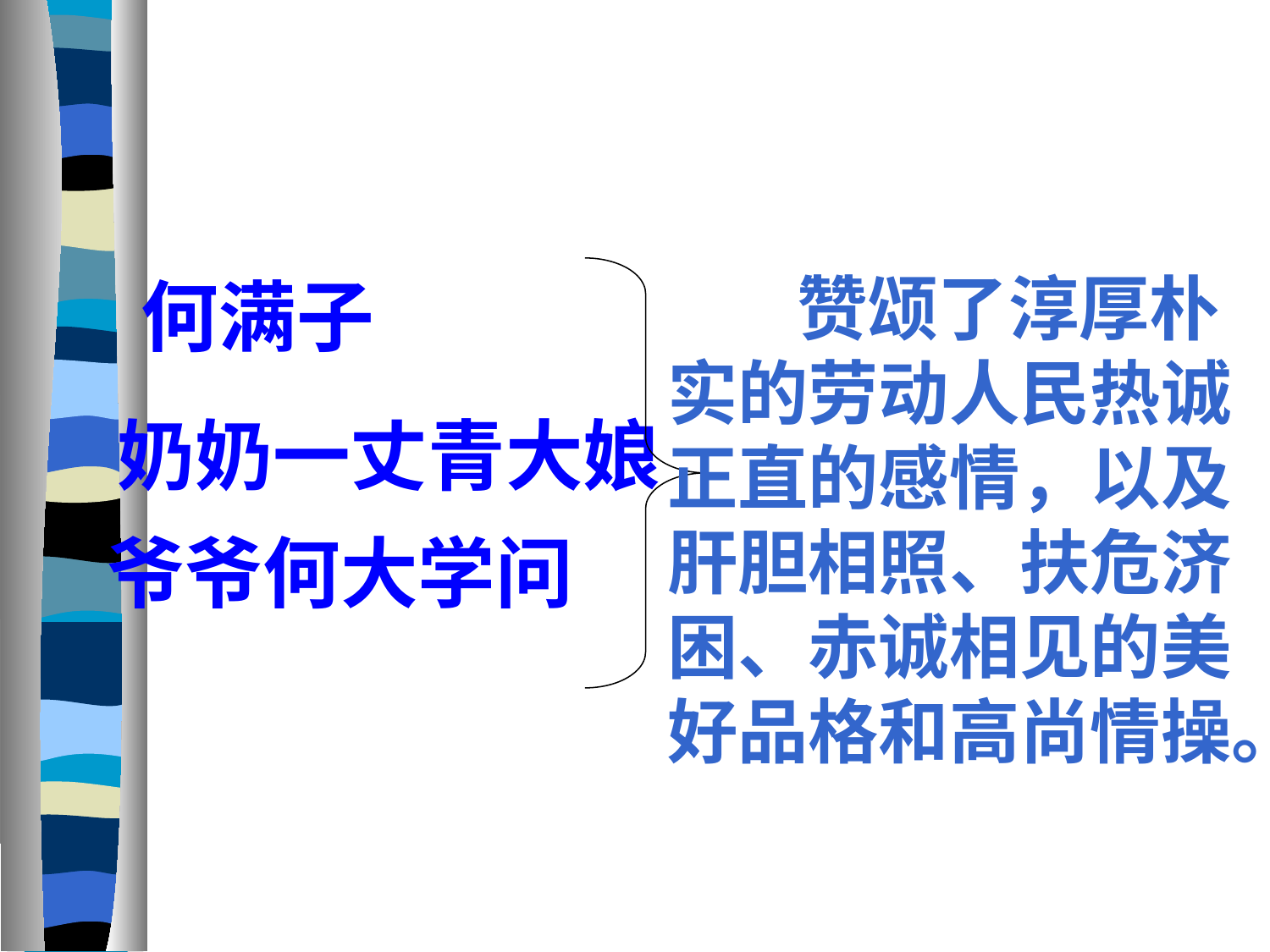

#

       赞颂了淳厚朴实的劳动人民热诚正直的感情，以及肝胆相照、扶危济困、赤诚相见的美好品格和高尚情操。
何满子
奶奶一丈青大娘
爷爷何大学问